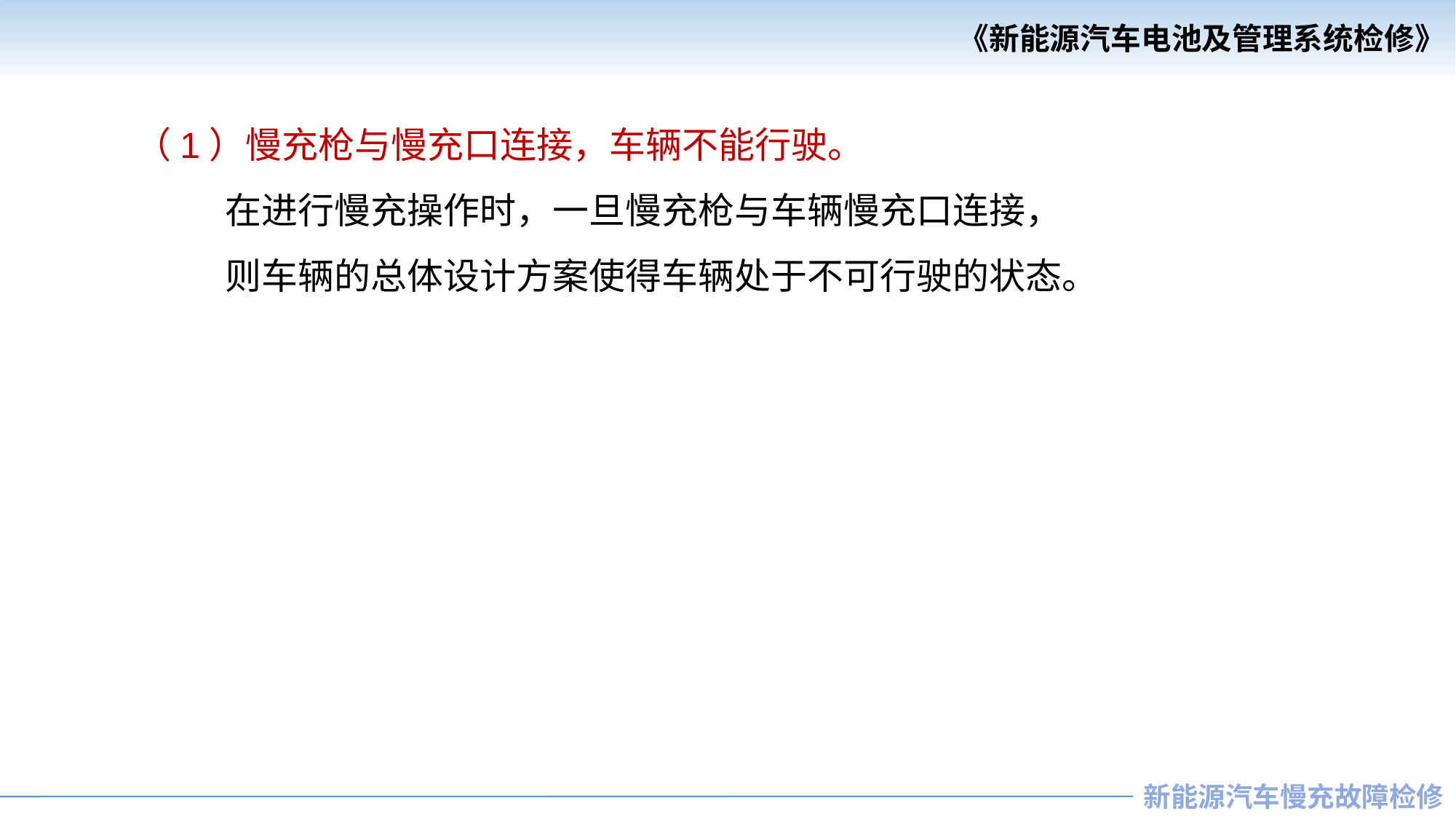

（1）慢充枪与慢充口连接，车辆不能行驶。
          在进行慢充操作时，一旦慢充枪与车辆慢充口连接，
          则车辆的总体设计方案使得车辆处于不可行驶的状态。